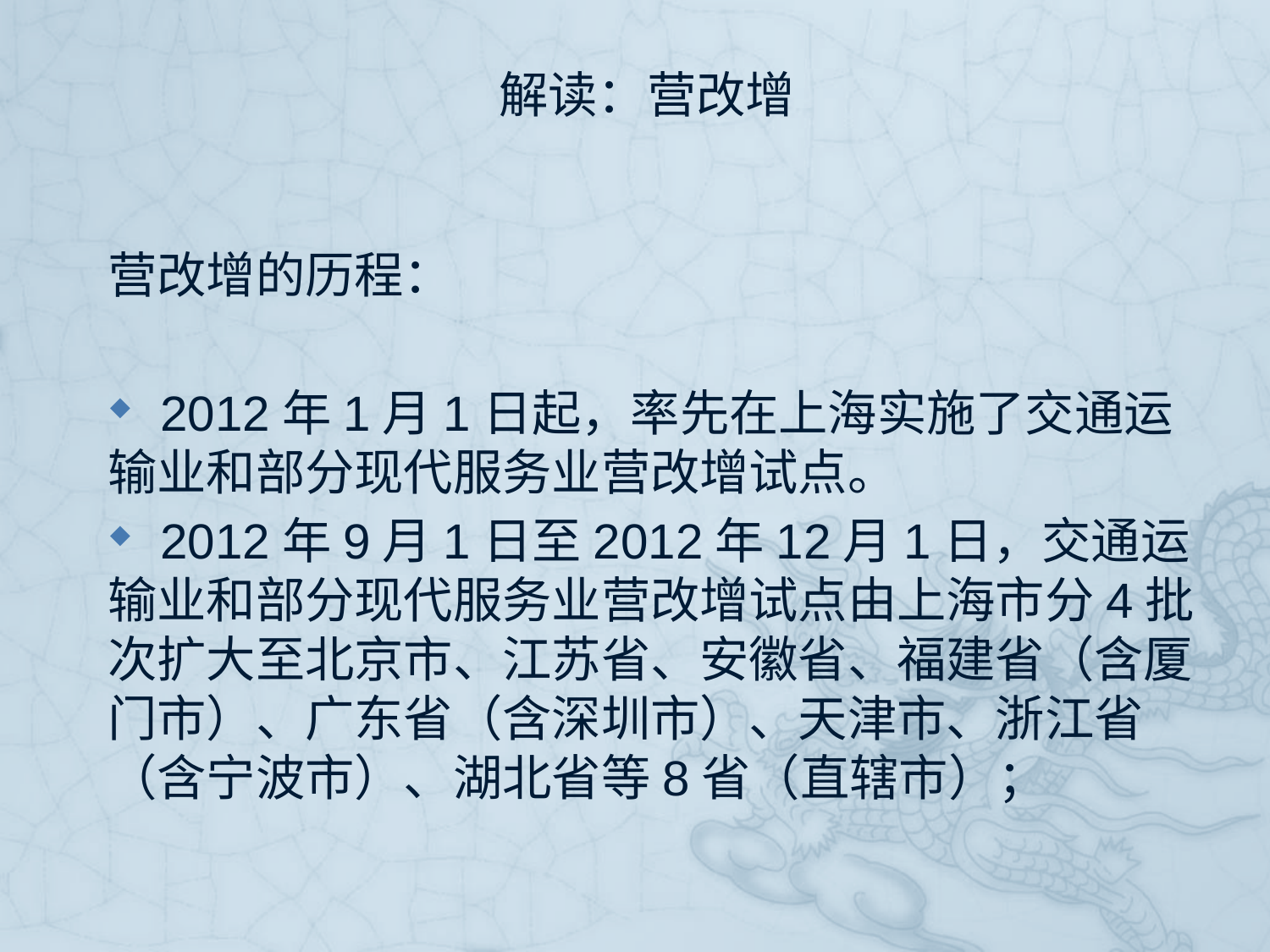

# 解读：营改增

营改增的历程：

  2012年1月1日起，率先在上海实施了交通运输业和部分现代服务业营改增试点。
  2012年9月1日至2012年12月1日，交通运输业和部分现代服务业营改增试点由上海市分4批次扩大至北京市、江苏省、安徽省、福建省（含厦门市）、广东省（含深圳市）、天津市、浙江省（含宁波市）、湖北省等8省（直辖市）；